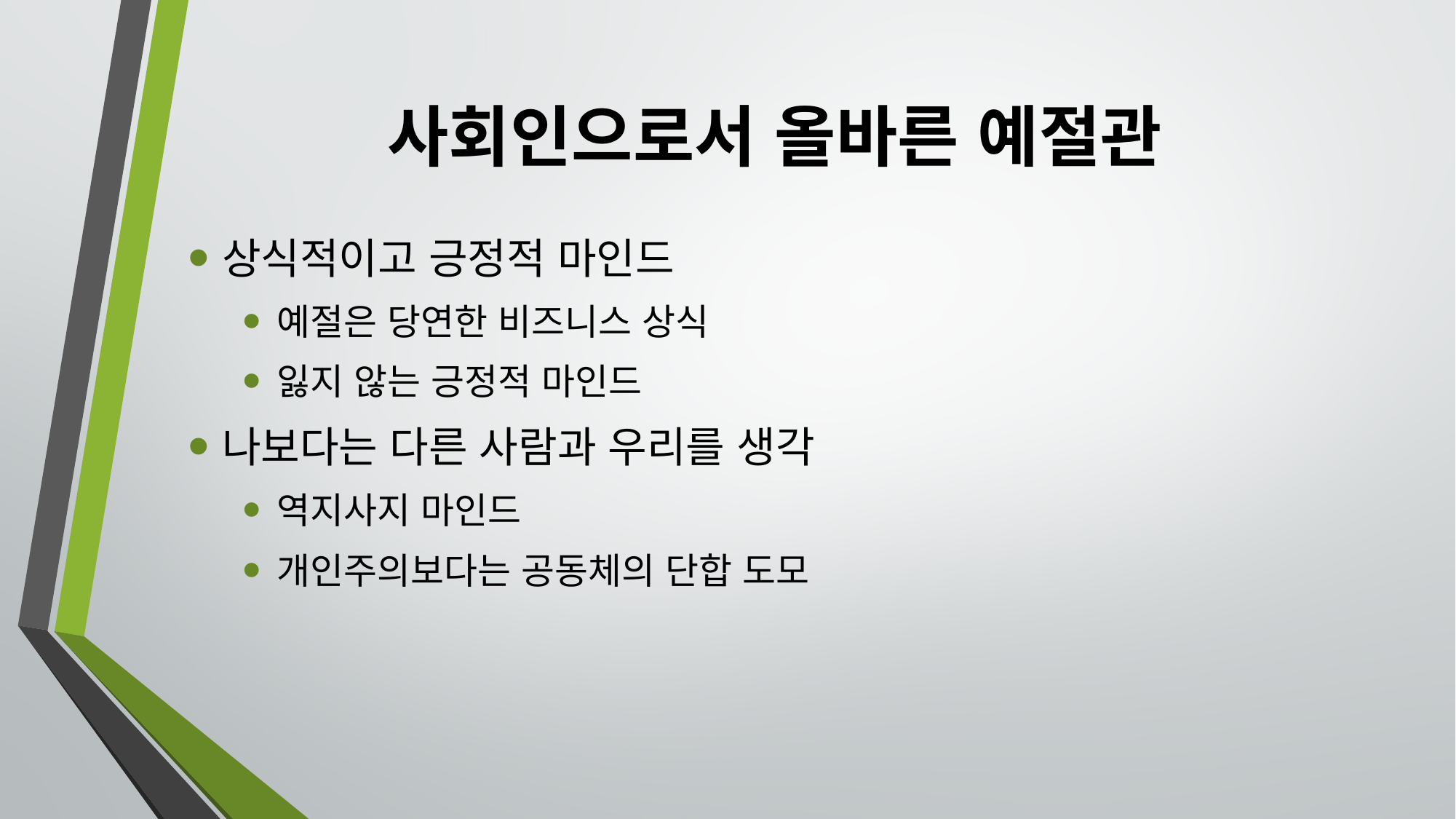

# 사회인으로서 올바른 예절관
상식적이고 긍정적 마인드
예절은 당연한 비즈니스 상식
잃지 않는 긍정적 마인드
나보다는 다른 사람과 우리를 생각
역지사지 마인드
개인주의보다는 공동체의 단합 도모